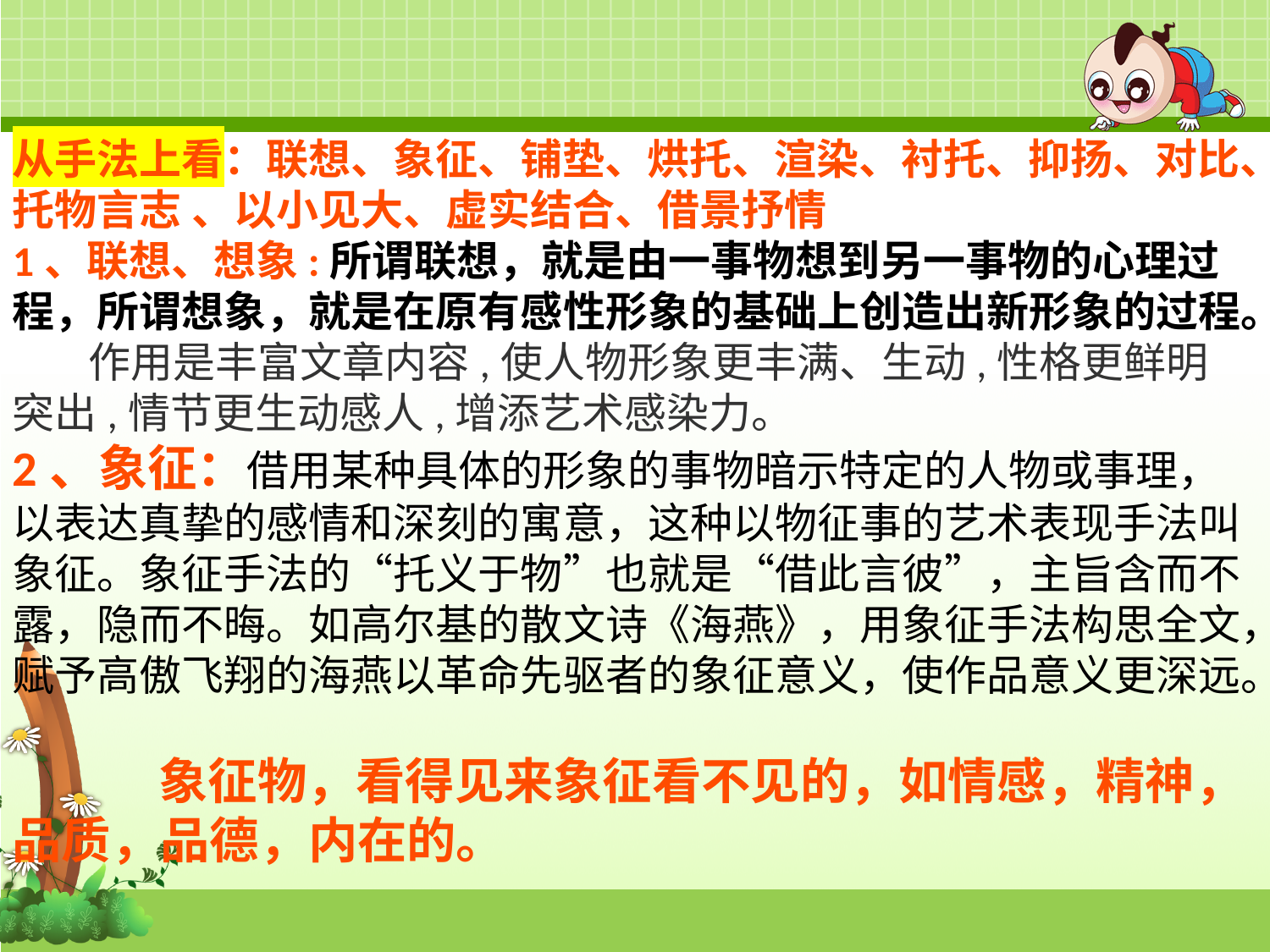

从手法上看：联想、象征、铺垫、烘托、渲染、衬托、抑扬、对比、托物言志 、以小见大、虚实结合、借景抒情
1、联想、想象:所谓联想，就是由一事物想到另一事物的心理过程，所谓想象，就是在原有感性形象的基础上创造出新形象的过程。        作用是丰富文章内容,使人物形象更丰满、生动,性格更鲜明突出,情节更生动感人,增添艺术感染力。
2、象征：借用某种具体的形象的事物暗示特定的人物或事理，以表达真挚的感情和深刻的寓意，这种以物征事的艺术表现手法叫象征。象征手法的“托义于物”也就是“借此言彼”，主旨含而不露，隐而不晦。如高尔基的散文诗《海燕》，用象征手法构思全文，赋予高傲飞翔的海燕以革命先驱者的象征意义，使作品意义更深远。

            象征物，看得见来象征看不见的，如情感，精神，品质，品德，内在的。